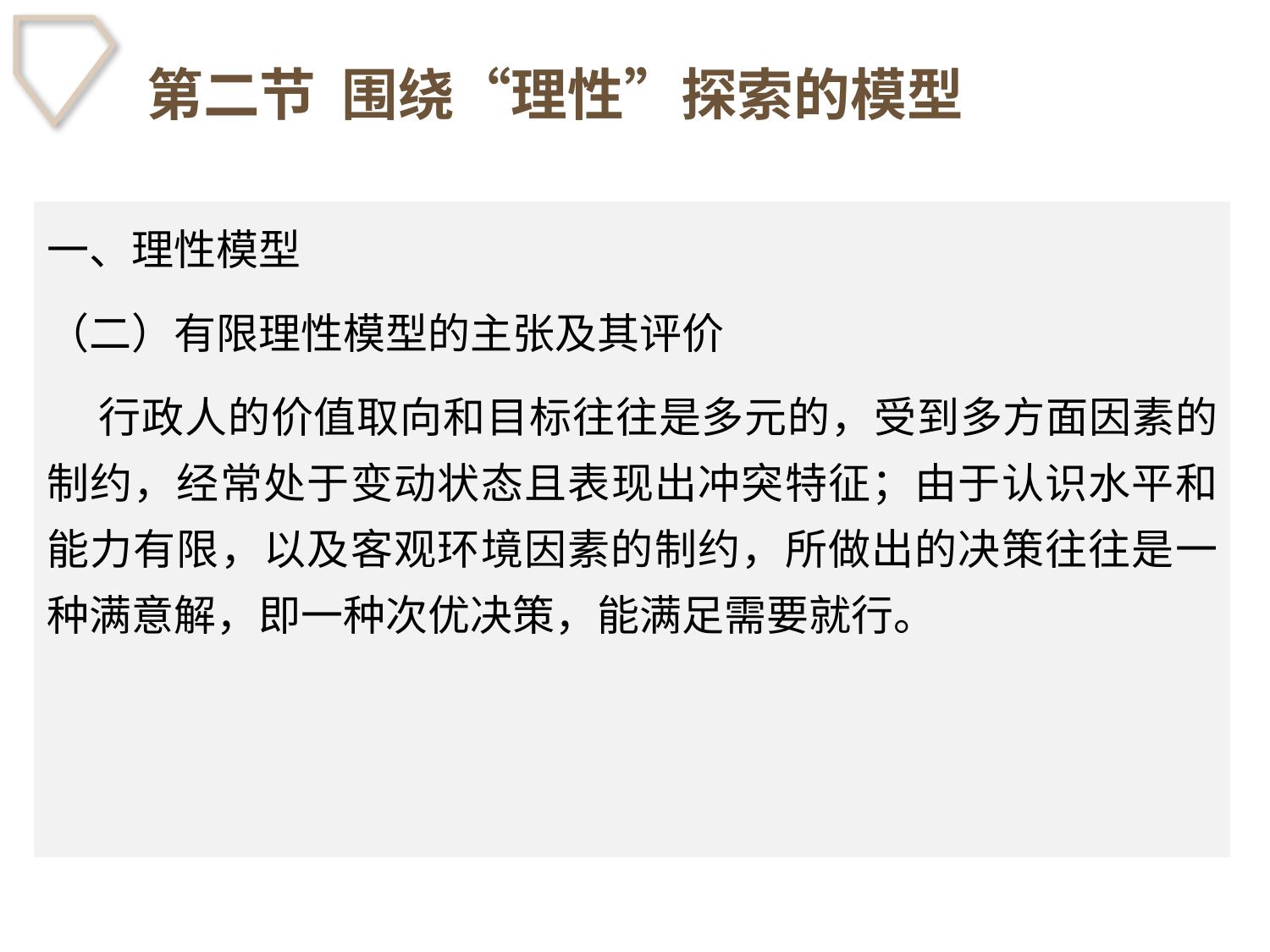

# 第二节  围绕“理性”探索的模型
一、理性模型
（二）有限理性模型的主张及其评价
    行政人的价值取向和目标往往是多元的，受到多方面因素的制约，经常处于变动状态且表现出冲突特征；由于认识水平和能力有限，以及客观环境因素的制约，所做出的决策往往是一种满意解，即一种次优决策，能满足需要就行。